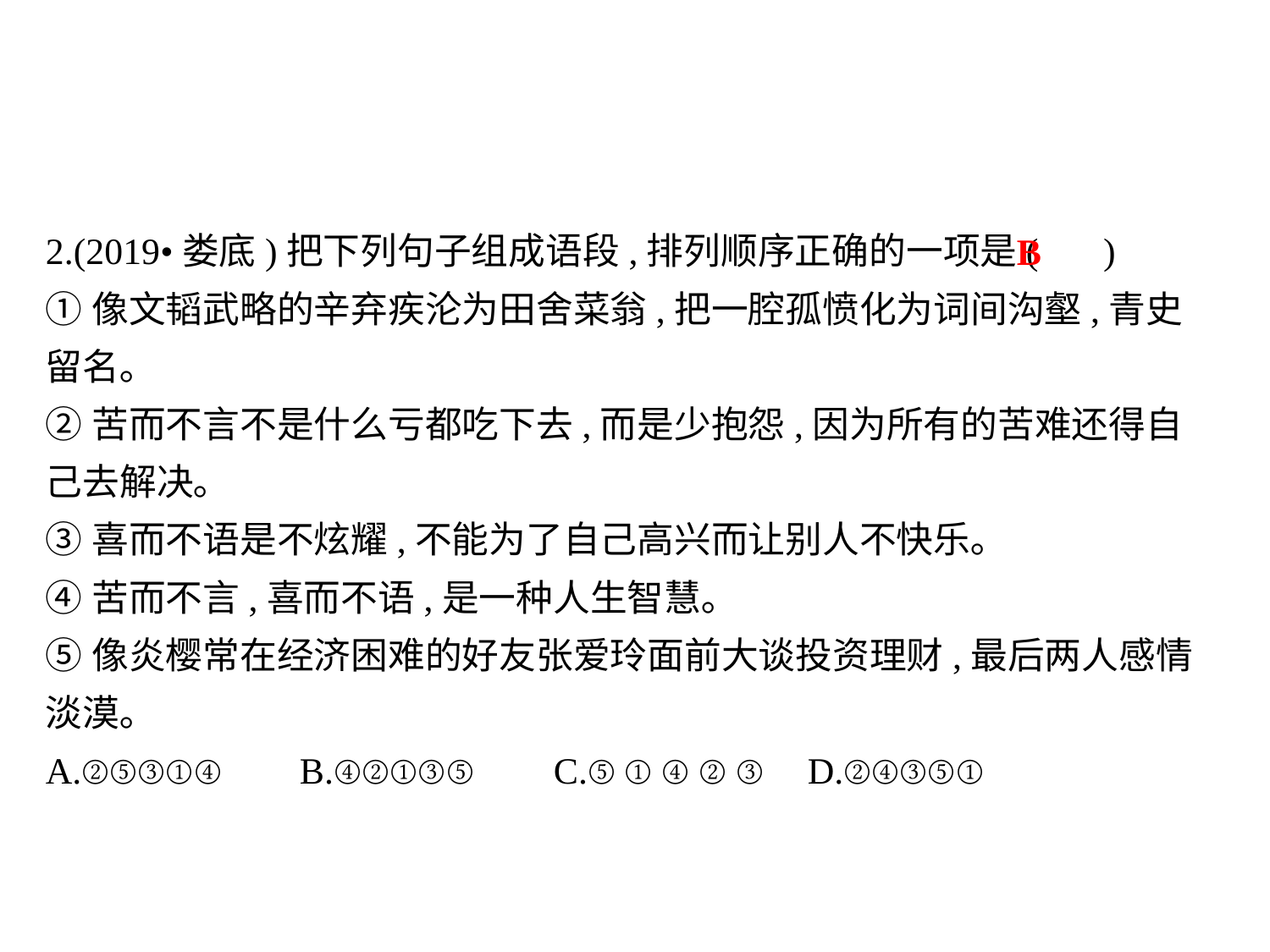

2.(2019•娄底)把下列句子组成语段,排列顺序正确的一项是(       )
①像文韬武略的辛弃疾沦为田舍菜翁,把一腔孤愤化为词间沟壑,青史留名｡
②苦而不言不是什么亏都吃下去,而是少抱怨,因为所有的苦难还得自己去解决｡
③喜而不语是不炫耀,不能为了自己高兴而让别人不快乐｡
④苦而不言,喜而不语,是一种人生智慧｡
⑤像炎樱常在经济困难的好友张爱玲面前大谈投资理财,最后两人感情淡漠｡
A.②⑤③①④	B.④②①③⑤	C.⑤①④②③	D.②④③⑤①
B